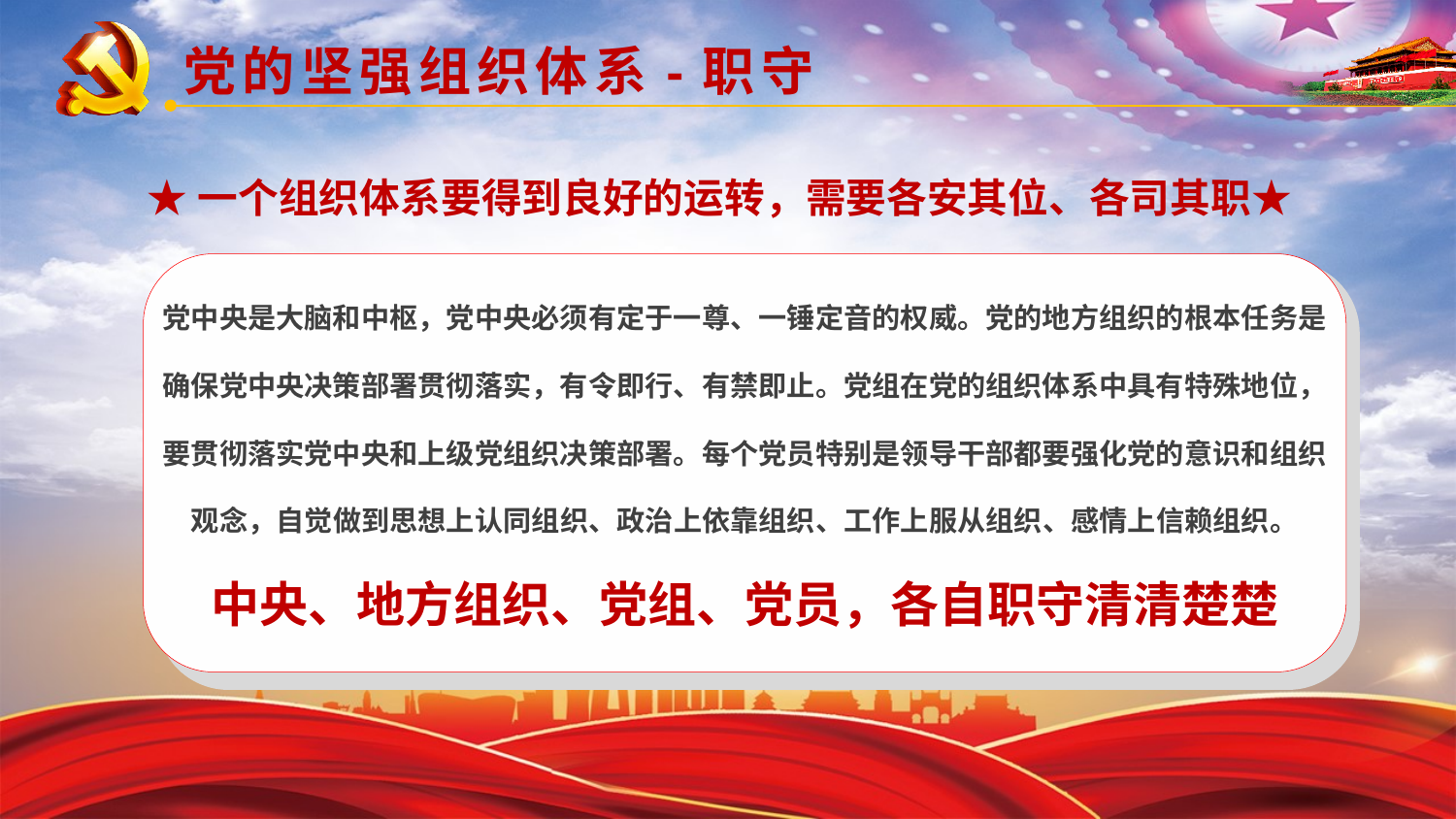

党的坚强组织体系-职守
★一个组织体系要得到良好的运转，需要各安其位、各司其职★

党中央是大脑和中枢，党中央必须有定于一尊、一锤定音的权威。党的地方组织的根本任务是确保党中央决策部署贯彻落实，有令即行、有禁即止。党组在党的组织体系中具有特殊地位，要贯彻落实党中央和上级党组织决策部署。每个党员特别是领导干部都要强化党的意识和组织观念，自觉做到思想上认同组织、政治上依靠组织、工作上服从组织、感情上信赖组织。
中央、地方组织、党组、党员，各自职守清清楚楚